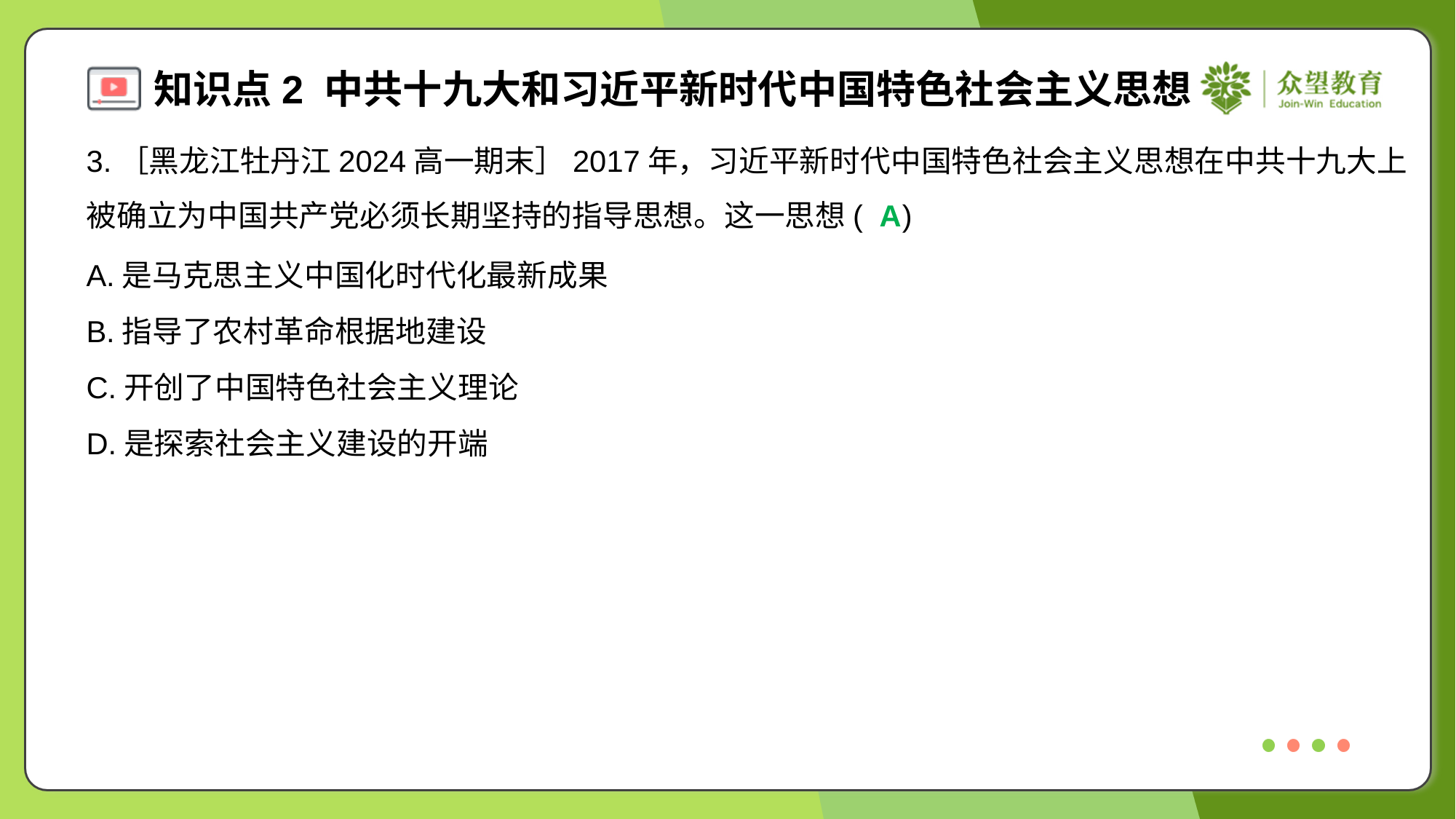

3.［黑龙江牡丹江2024高一期末］2017年，习近平新时代中国特色社会主义思想在中共十九大上
被确立为中国共产党必须长期坚持的指导思想。这一思想(     )
A
A.是马克思主义中国化时代化最新成果
B.指导了农村革命根据地建设
C.开创了中国特色社会主义理论
D.是探索社会主义建设的开端